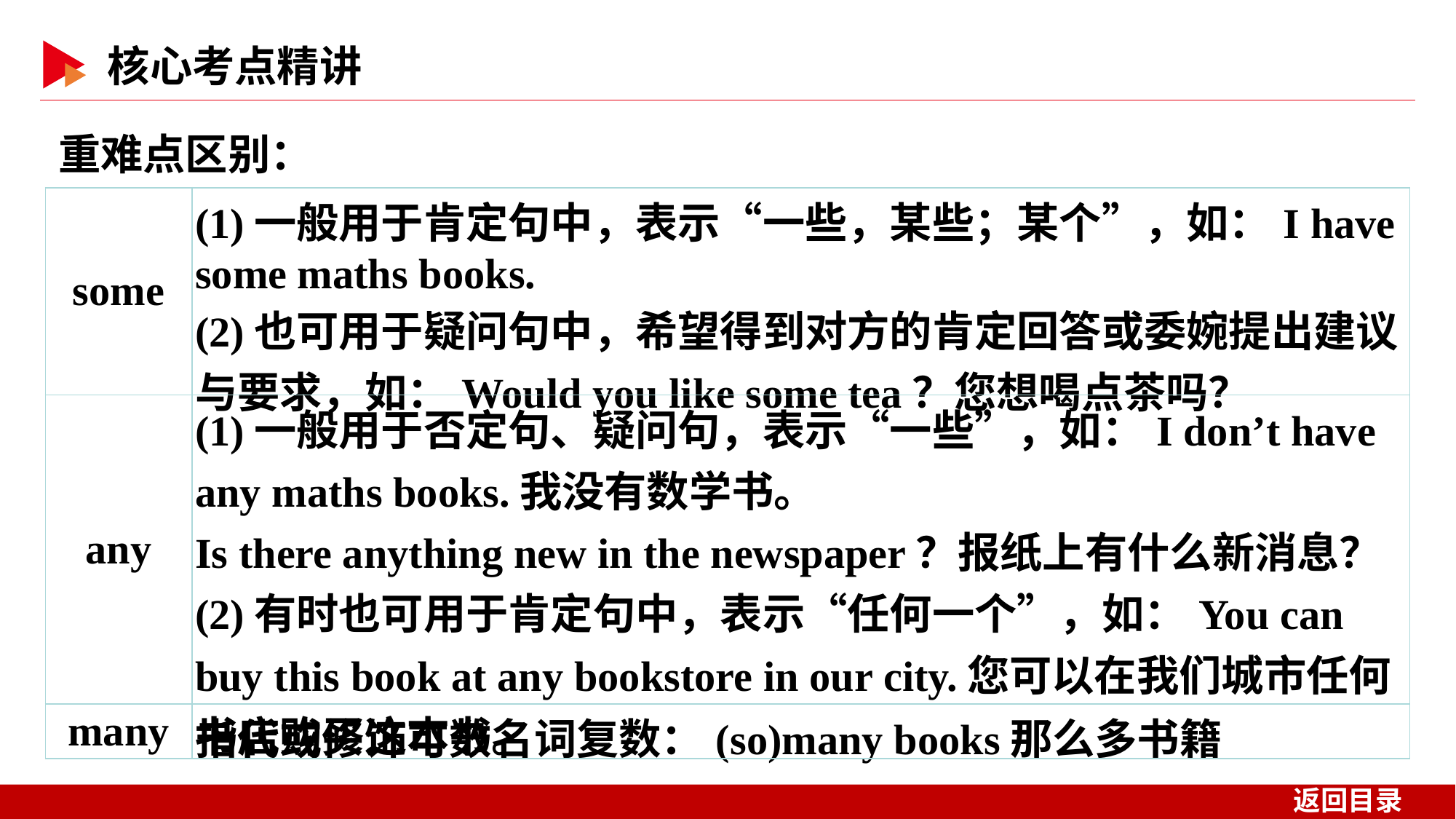

重难点区别：
| some | (1)一般用于肯定句中，表示“一些，某些；某个”，如：I have some maths books. (2)也可用于疑问句中，希望得到对方的肯定回答或委婉提出建议与要求，如：Would you like some tea？您想喝点茶吗？ |
| --- | --- |
| any | (1)一般用于否定句、疑问句，表示“一些”，如：I don’t have any maths books.我没有数学书。 Is there anything new in the newspaper？报纸上有什么新消息？ (2)有时也可用于肯定句中，表示“任何一个”，如：You can buy this book at any bookstore in our city.您可以在我们城市任何书店购买这本书。 |
| many | 指代或修饰可数名词复数：(so)many books那么多书籍 |